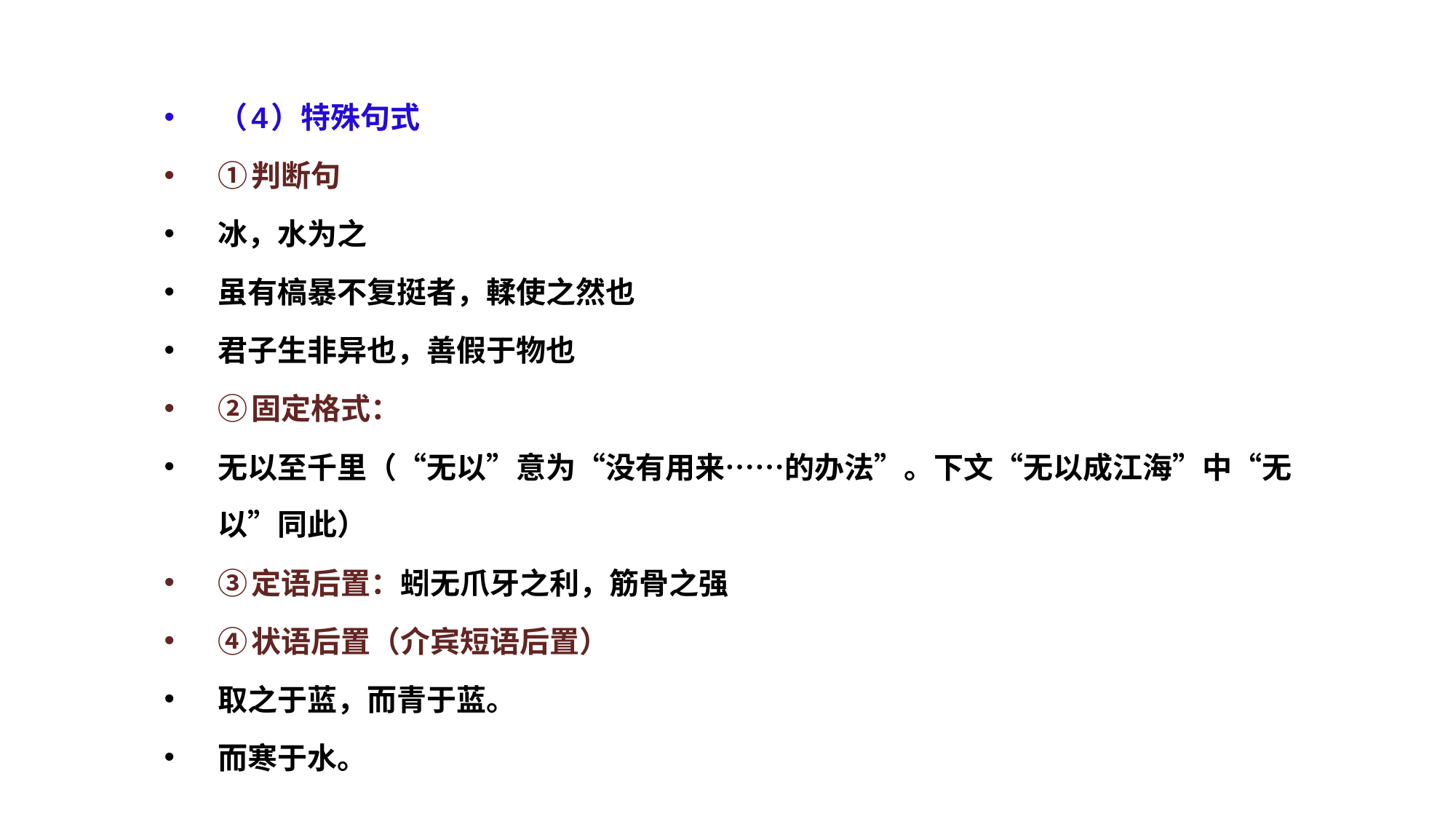

（4）特殊句式
①判断句
冰，水为之
虽有槁暴不复挺者，輮使之然也
君子生非异也，善假于物也
②固定格式：
无以至千里（“无以”意为“没有用来……的办法”。下文“无以成江海”中“无以”同此）
③定语后置：蚓无爪牙之利，筋骨之强
④状语后置（介宾短语后置）
取之于蓝，而青于蓝。
而寒于水。